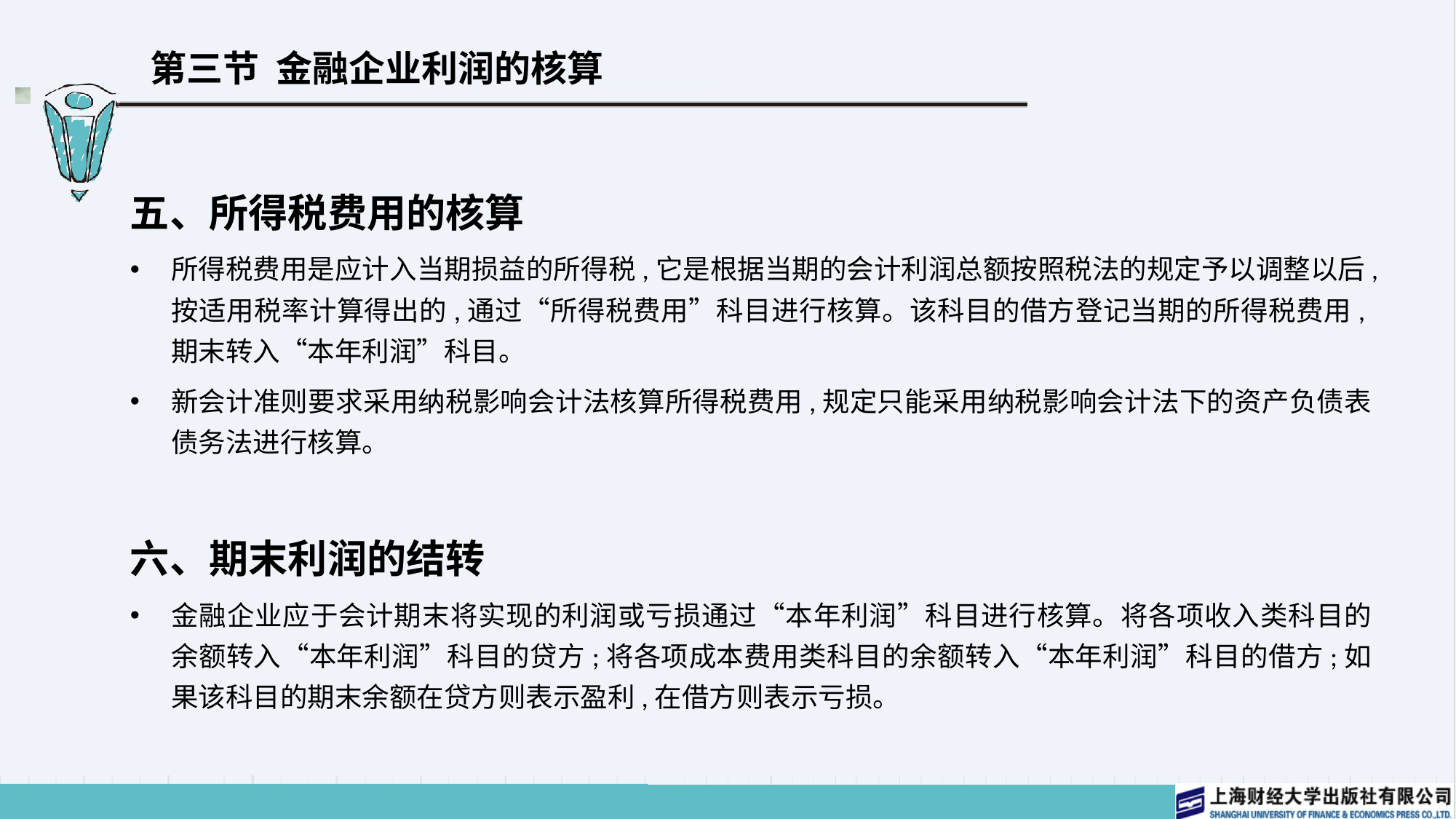

# 第三节  金融企业利润的核算
五、所得税费用的核算
所得税费用是应计入当期损益的所得税,它是根据当期的会计利润总额按照税法的规定予以调整以后,按适用税率计算得出的,通过“所得税费用”科目进行核算。该科目的借方登记当期的所得税费用,期末转入“本年利润”科目。
新会计准则要求采用纳税影响会计法核算所得税费用,规定只能采用纳税影响会计法下的资产负债表债务法进行核算。

六、期末利润的结转
金融企业应于会计期末将实现的利润或亏损通过“本年利润”科目进行核算。将各项收入类科目的余额转入“本年利润”科目的贷方;将各项成本费用类科目的余额转入“本年利润”科目的借方;如果该科目的期末余额在贷方则表示盈利,在借方则表示亏损。